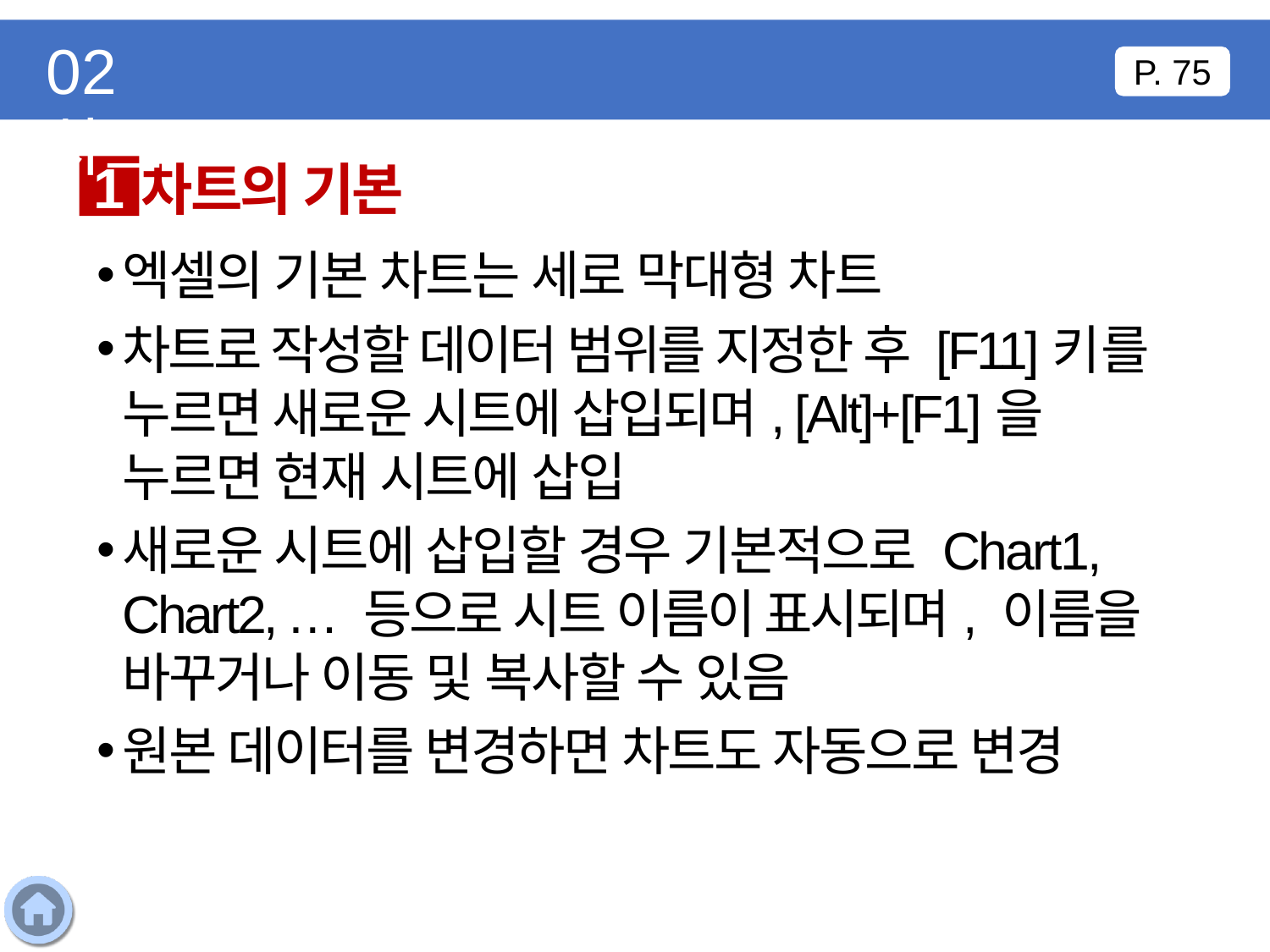

02 차트
P. 75
차트의 기본
1
엑셀의 기본 차트는 세로 막대형 차트
차트로 작성할 데이터 범위를 지정한 후 [F11]키를 누르면 새로운 시트에 삽입되며, [Alt]+[F1]을 누르면 현재 시트에 삽입
새로운 시트에 삽입할 경우 기본적으로 Chart1, Chart2, … 등으로 시트 이름이 표시되며, 이름을 바꾸거나 이동 및 복사할 수 있음
원본 데이터를 변경하면 차트도 자동으로 변경